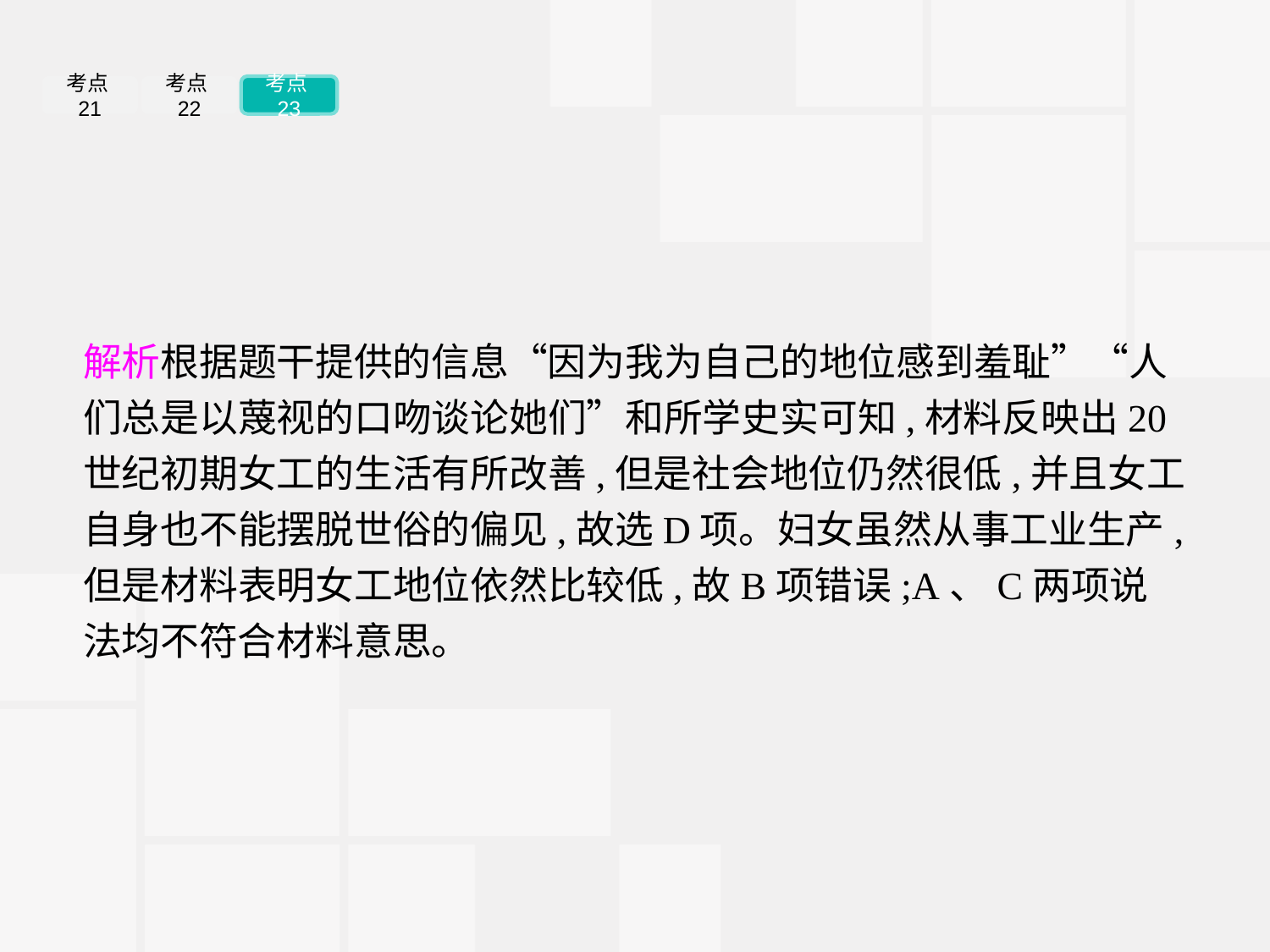

考点21
考点22
考点23
解析根据题干提供的信息“因为我为自己的地位感到羞耻”“人们总是以蔑视的口吻谈论她们”和所学史实可知,材料反映出20世纪初期女工的生活有所改善,但是社会地位仍然很低,并且女工自身也不能摆脱世俗的偏见,故选D项。妇女虽然从事工业生产,但是材料表明女工地位依然比较低,故B项错误;A、C两项说法均不符合材料意思。